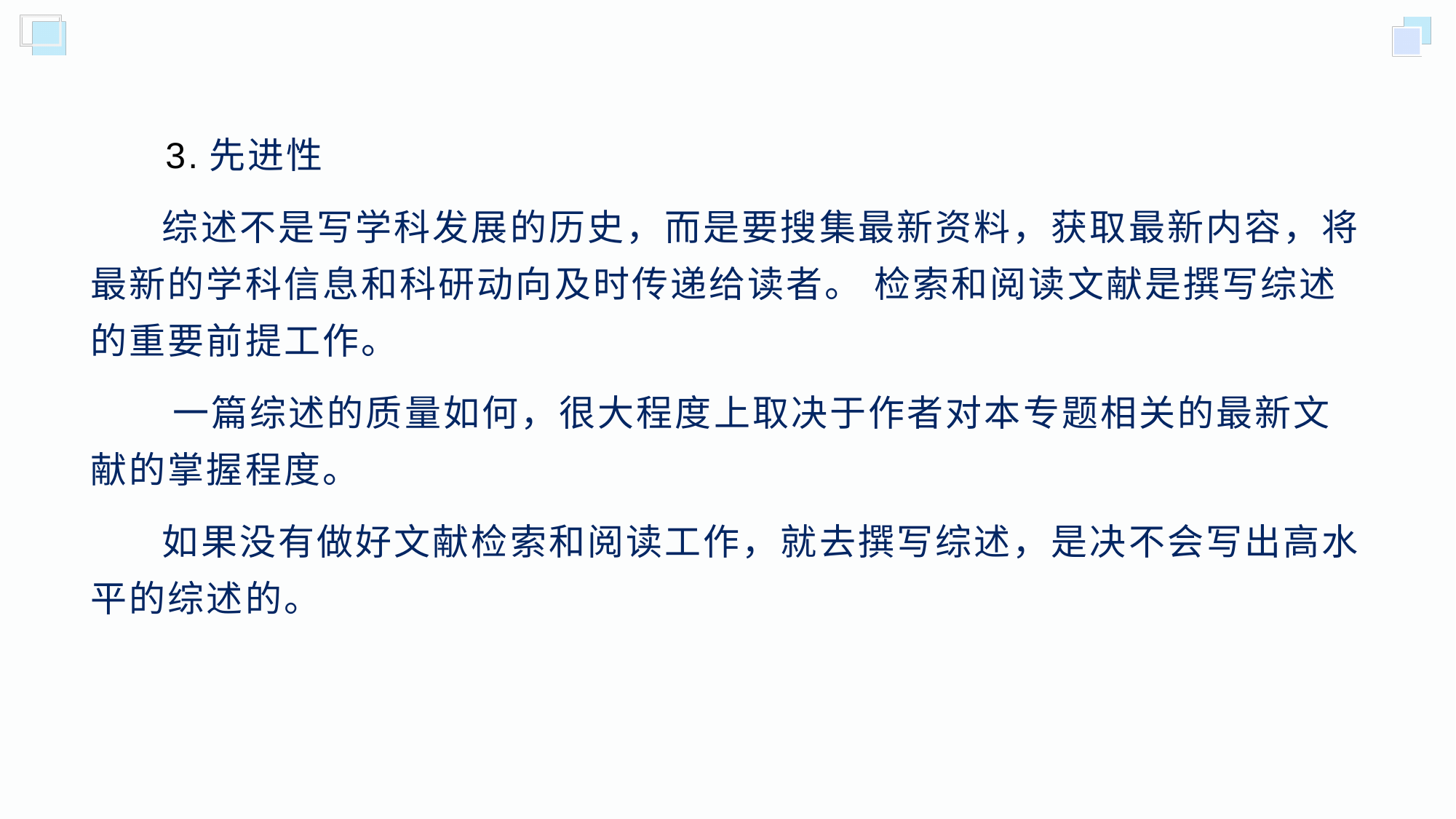

3.先进性
      综述不是写学科发展的历史，而是要搜集最新资料，获取最新内容，将最新的学科信息和科研动向及时传递给读者。 检索和阅读文献是撰写综述的重要前提工作。
       一篇综述的质量如何，很大程度上取决于作者对本专题相关的最新文献的掌握程度。
      如果没有做好文献检索和阅读工作，就去撰写综述，是决不会写出高水平的综述的。